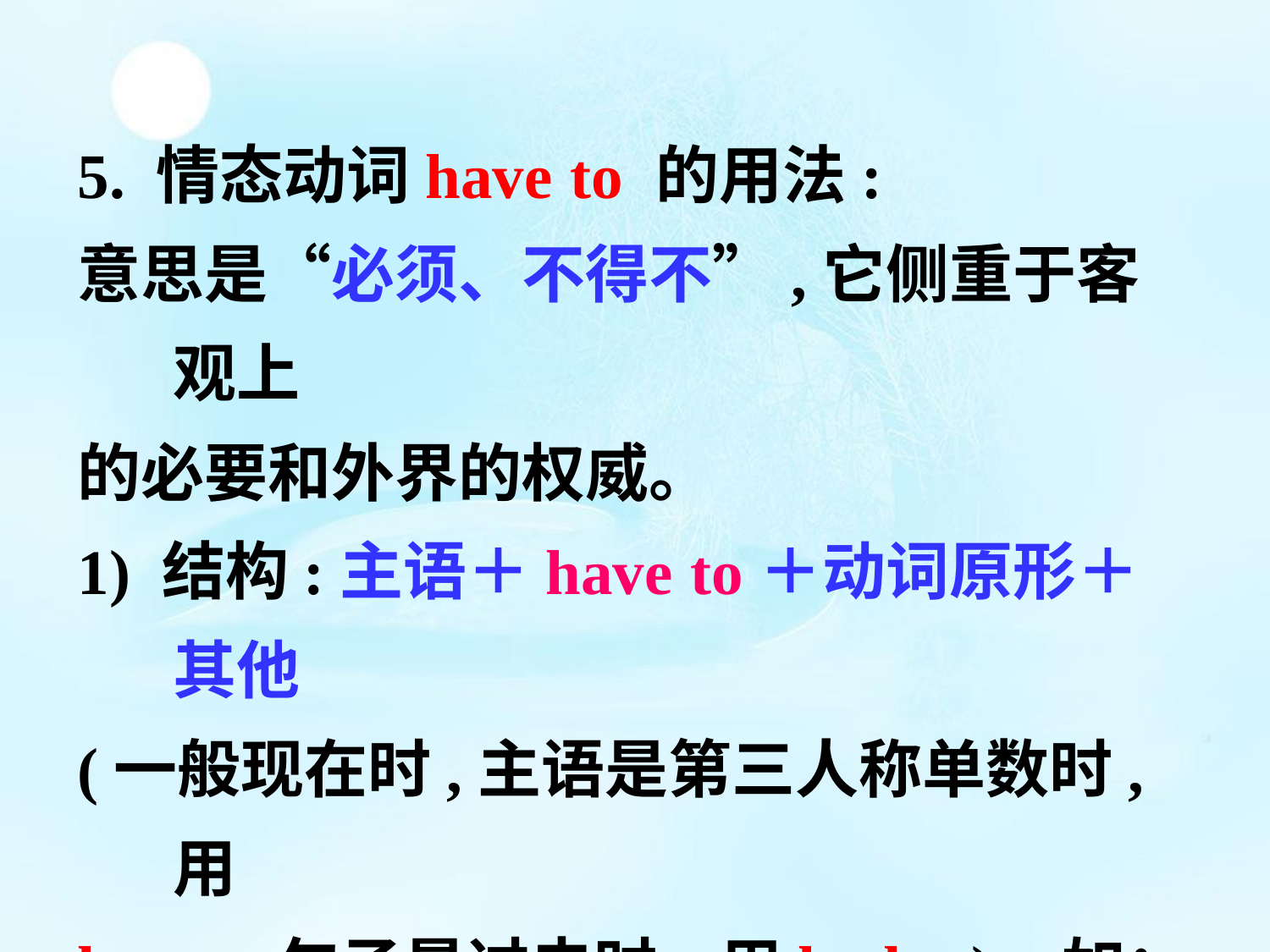

5. 情态动词have to 的用法:
意思是“必须、不得不”,它侧重于客观上
的必要和外界的权威。
1) 结构:主语＋have to＋动词原形＋其他
(一般现在时,主语是第三人称单数时, 用
has to;句子是过去时, 用had to)	如：